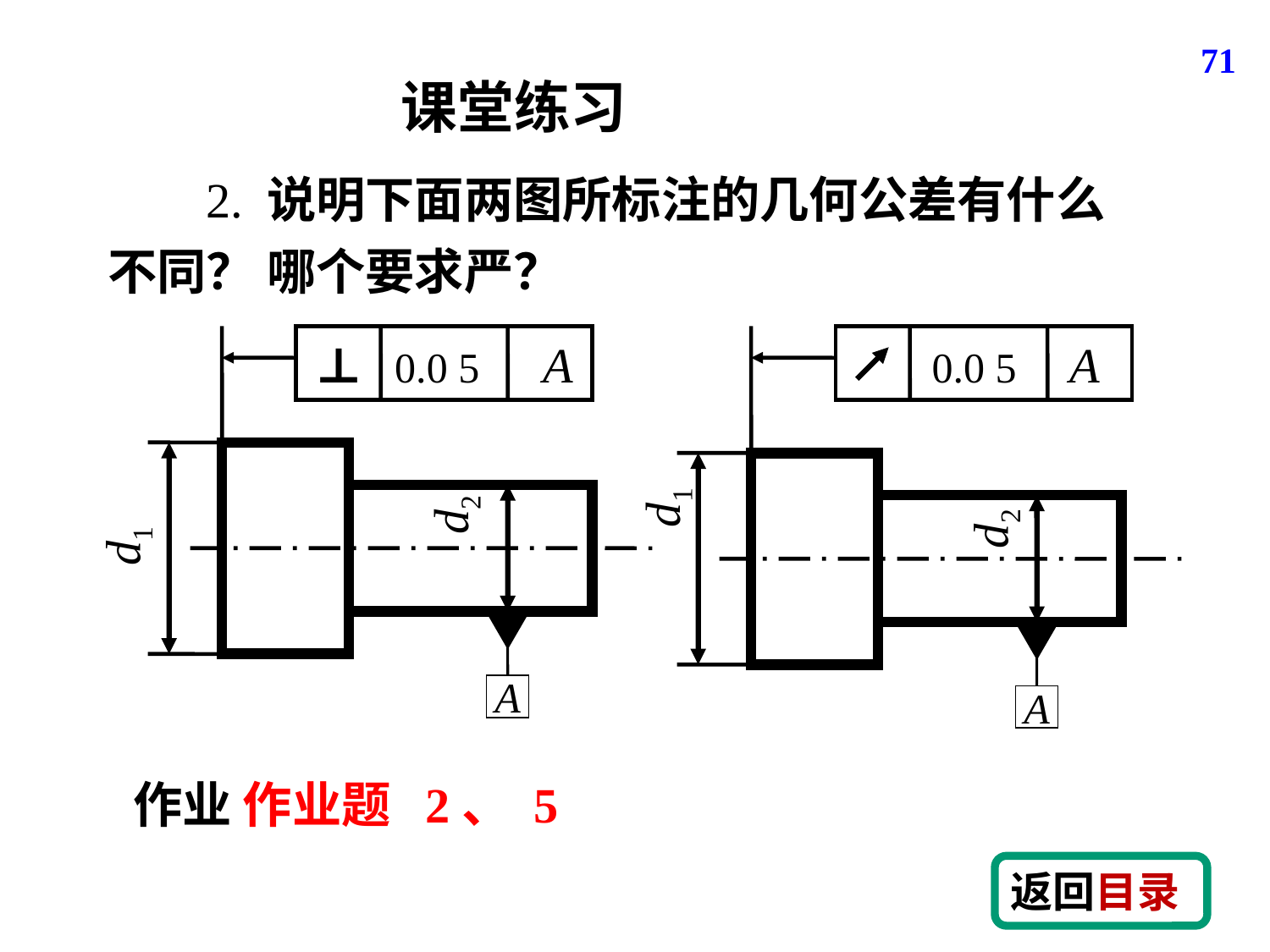

71
课堂练习
        2. 说明下面两图所标注的几何公差有什么不同？ 哪个要求严？

⊥   0.0 5      A

d2
d1

A

      0.0 5     A

d1
d2

A
作业 作业题  2、 5
返回目录